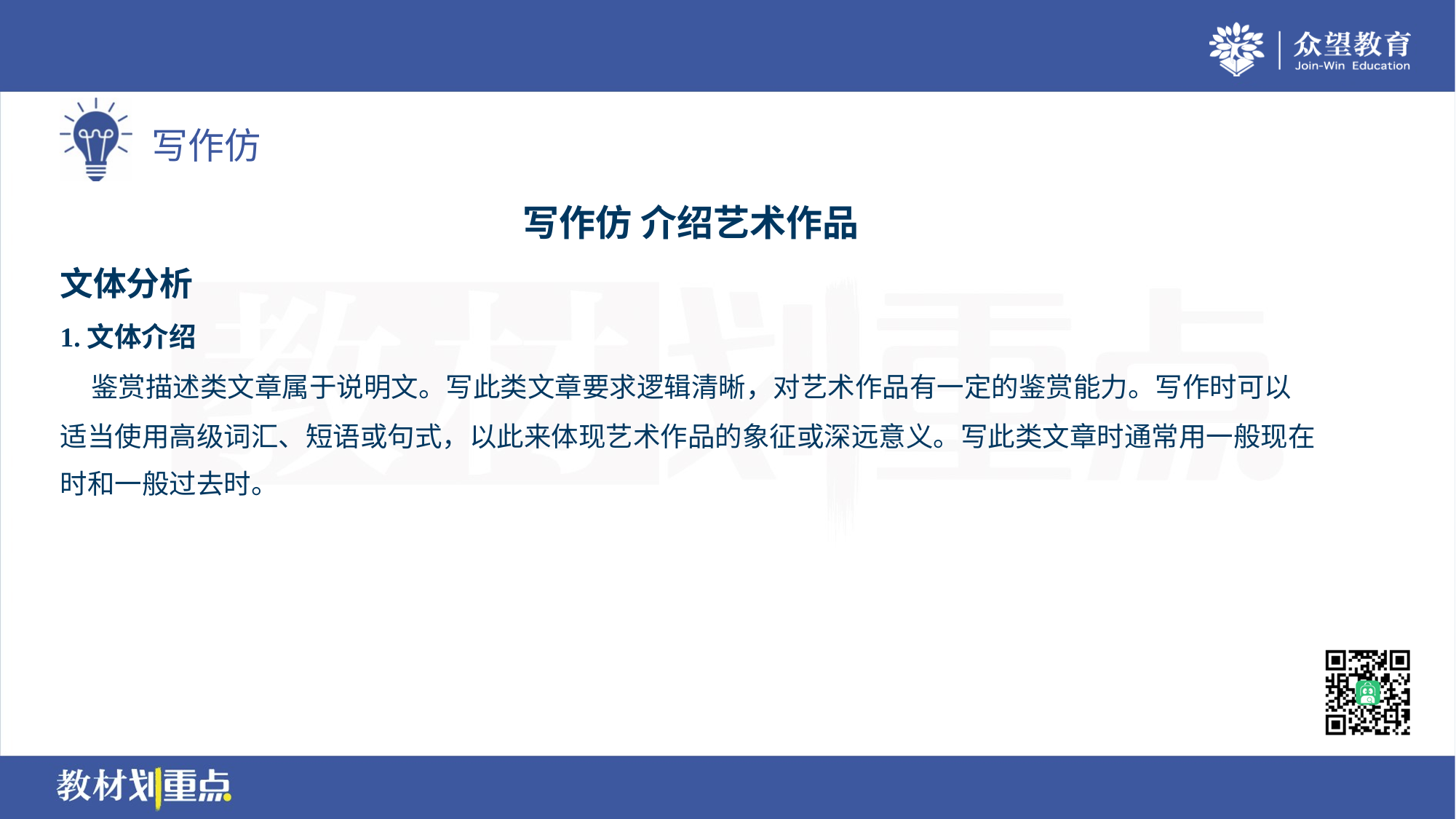

写作仿 介绍艺术作品
文体分析
1.文体介绍
    鉴赏描述类文章属于说明文。写此类文章要求逻辑清晰，对艺术作品有一定的鉴赏能力。写作时可以
适当使用高级词汇、短语或句式，以此来体现艺术作品的象征或深远意义。写此类文章时通常用一般现在
时和一般过去时。